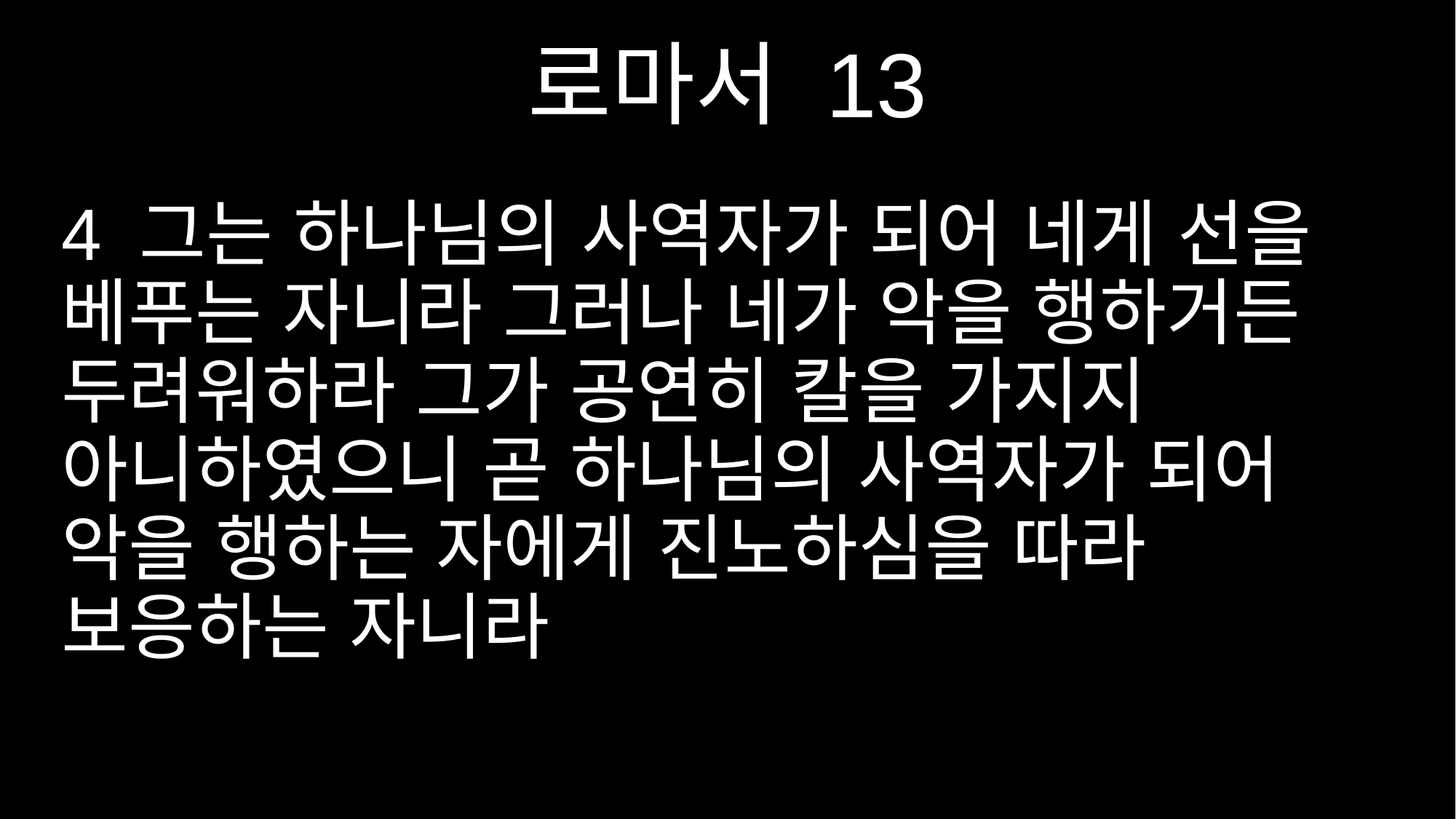

로마서 13
4 그는 하나님의 사역자가 되어 네게 선을 베푸는 자니라 그러나 네가 악을 행하거든 두려워하라 그가 공연히 칼을 가지지 아니하였으니 곧 하나님의 사역자가 되어 악을 행하는 자에게 진노하심을 따라 보응하는 자니라